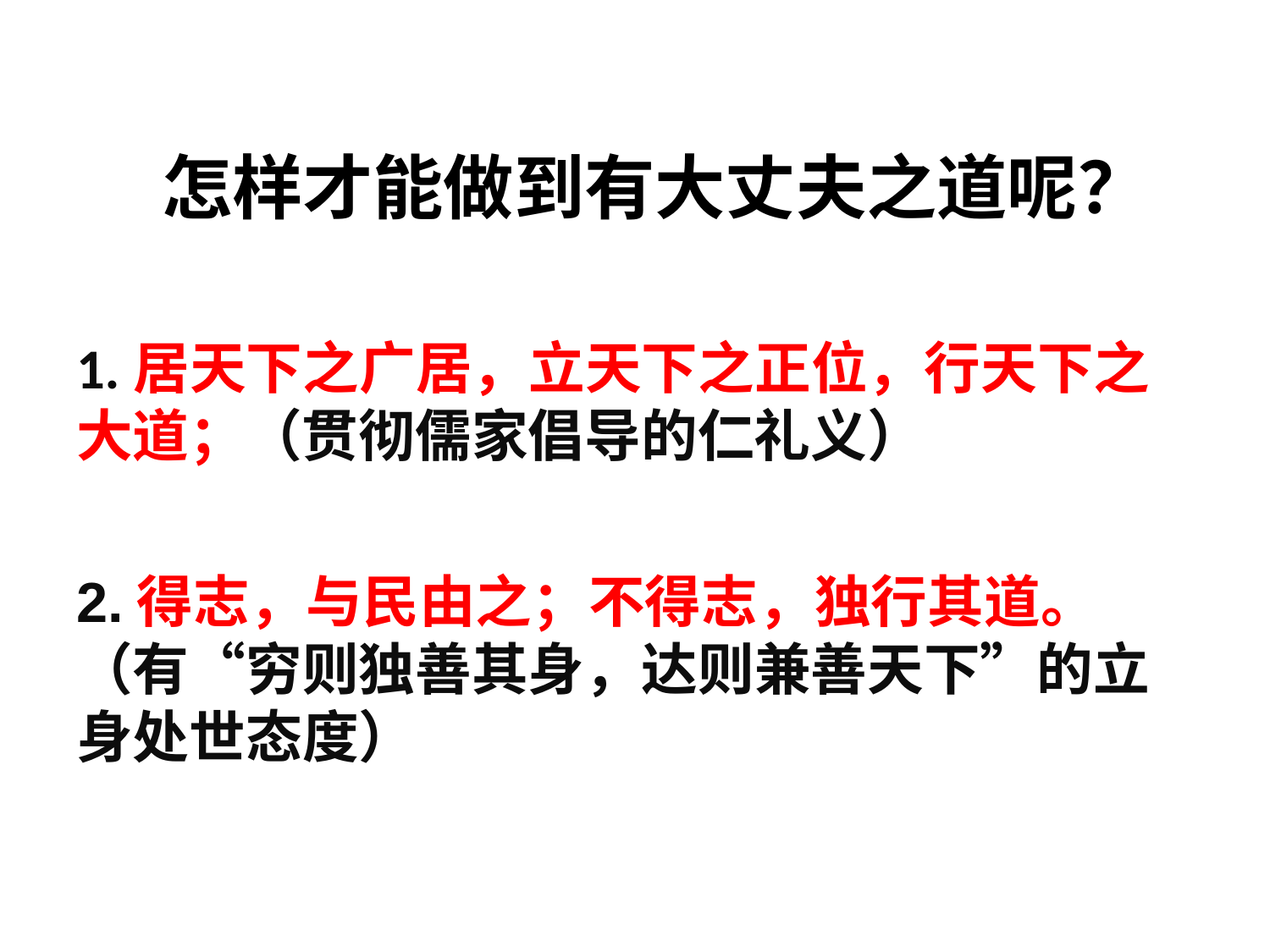

# 怎样才能做到有大丈夫之道呢？
1.居天下之广居，立天下之正位，行天下之大道；（贯彻儒家倡导的仁礼义）
2.得志，与民由之；不得志，独行其道。（有“穷则独善其身，达则兼善天下”的立身处世态度）